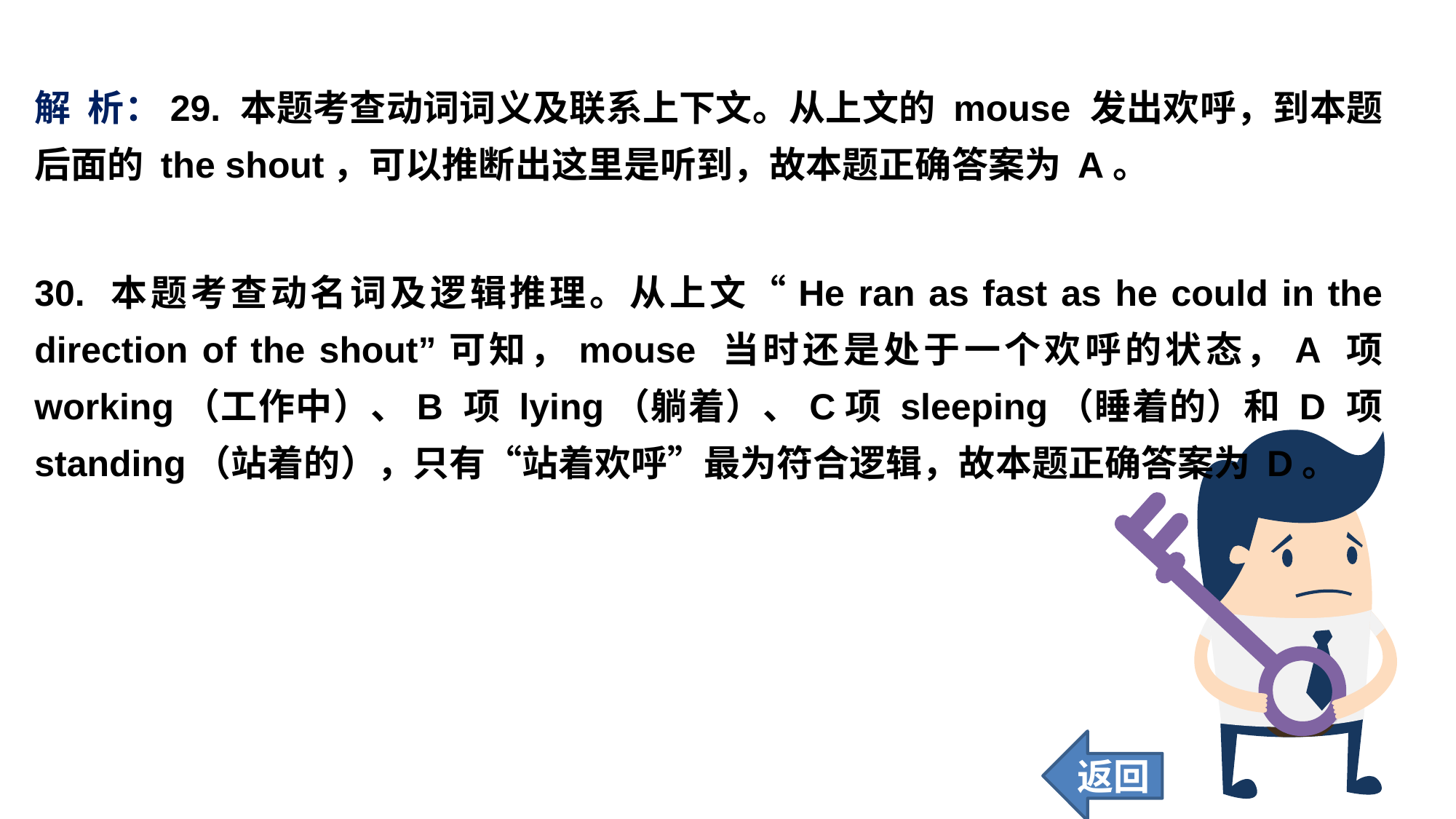

解  析：29. 本题考查动词词义及联系上下文。从上文的 mouse 发出欢呼，到本题后面的 the shout，可以推断出这里是听到，故本题正确答案为 A。

30. 本题考查动名词及逻辑推理。从上文“He ran as fast as he could in the direction of the shout”可知，mouse 当时还是处于一个欢呼的状态，A 项 working（工作中）、B 项 lying（躺着）、C项 sleeping（睡着的）和 D 项 standing（站着的），只有“站着欢呼”最为符合逻辑，故本题正确答案为 D。

返回
108